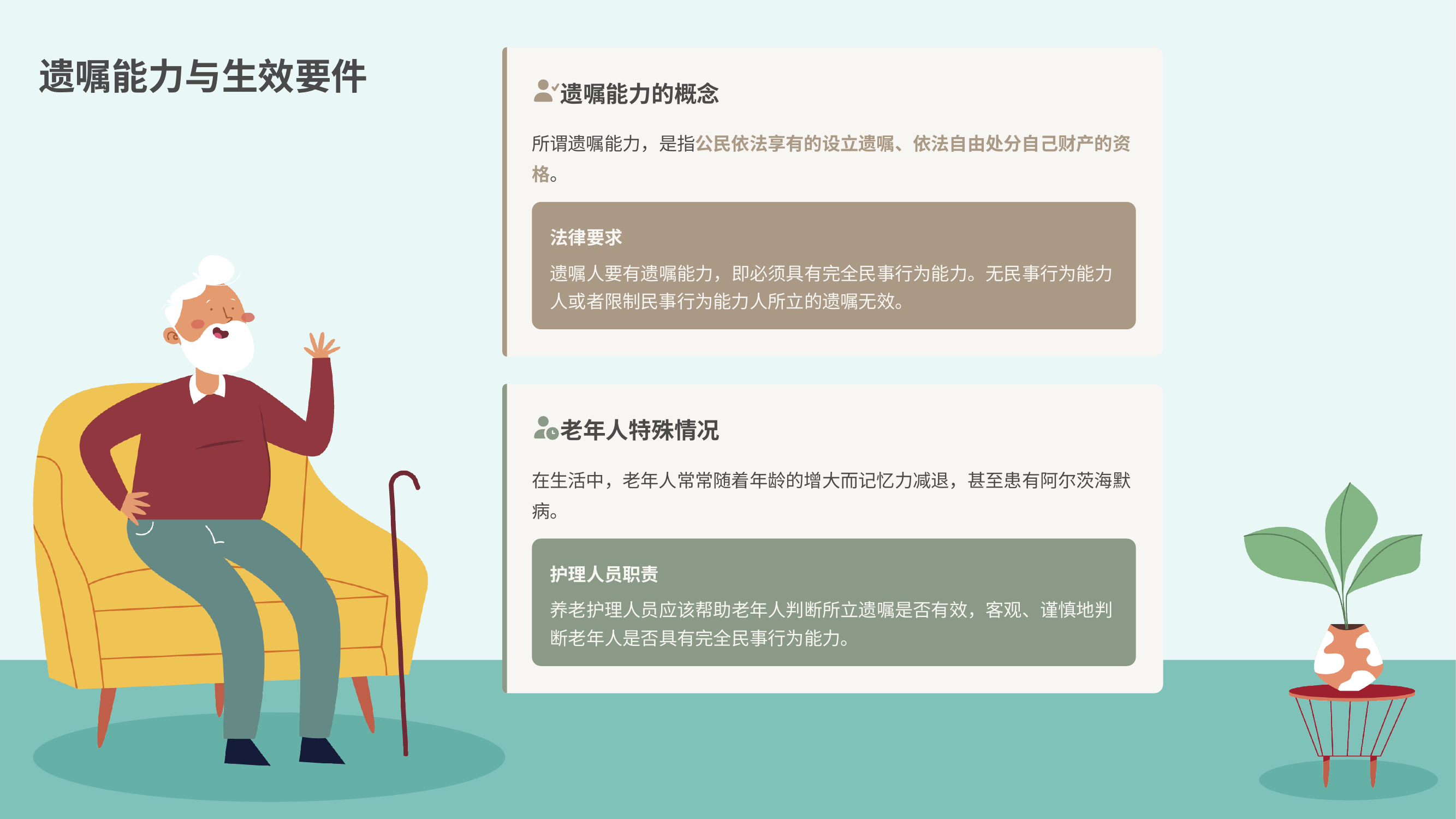

遗嘱能力与生效要件
遗嘱能力的概念

所谓遗嘱能力，是指公民依法享有的设立遗嘱、依法自由处分自己财产的资格。

法律要求
遗嘱人要有遗嘱能力，即必须具有完全民事行为能力。无民事行为能力人或者限制民事行为能力人所立的遗嘱无效。

老年人特殊情况

在生活中，老年人常常随着年龄的增大而记忆力减退，甚至患有阿尔茨海默病。

护理人员职责
养老护理人员应该帮助老年人判断所立遗嘱是否有效，客观、谨慎地判断老年人是否具有完全民事行为能力。